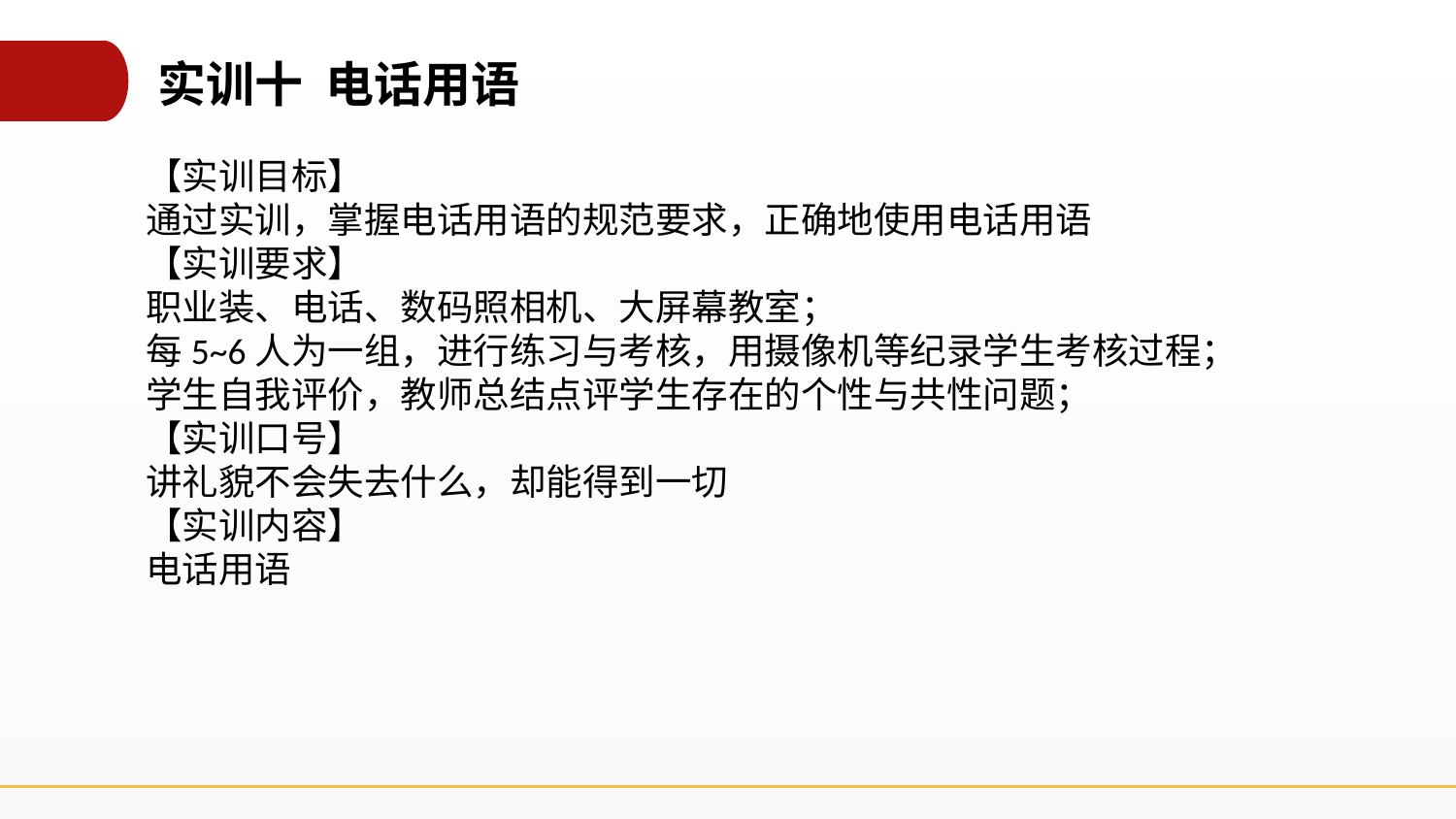

实训十  电话用语
【实训目标】
通过实训，掌握电话用语的规范要求，正确地使用电话用语
【实训要求】
职业装、电话、数码照相机、大屏幕教室；
每5~6人为一组，进行练习与考核，用摄像机等纪录学生考核过程；
学生自我评价，教师总结点评学生存在的个性与共性问题；
【实训口号】
讲礼貌不会失去什么，却能得到一切
【实训内容】
电话用语